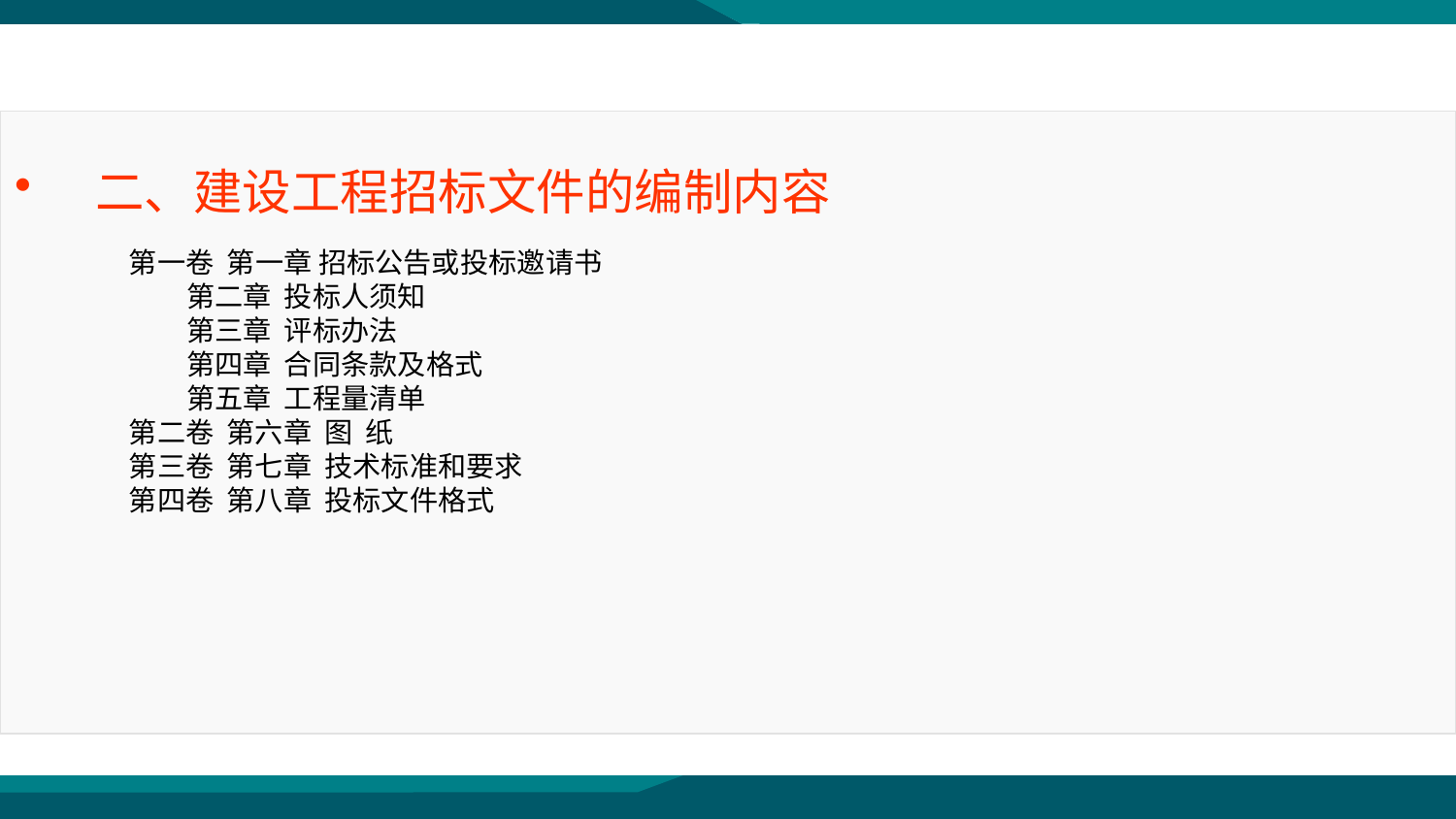

二、建设工程招标文件的编制内容
第一卷  第一章 招标公告或投标邀请书
        第二章  投标人须知
        第三章  评标办法
        第四章  合同条款及格式
        第五章  工程量清单
第二卷  第六章  图  纸
第三卷  第七章  技术标准和要求
第四卷  第八章  投标文件格式